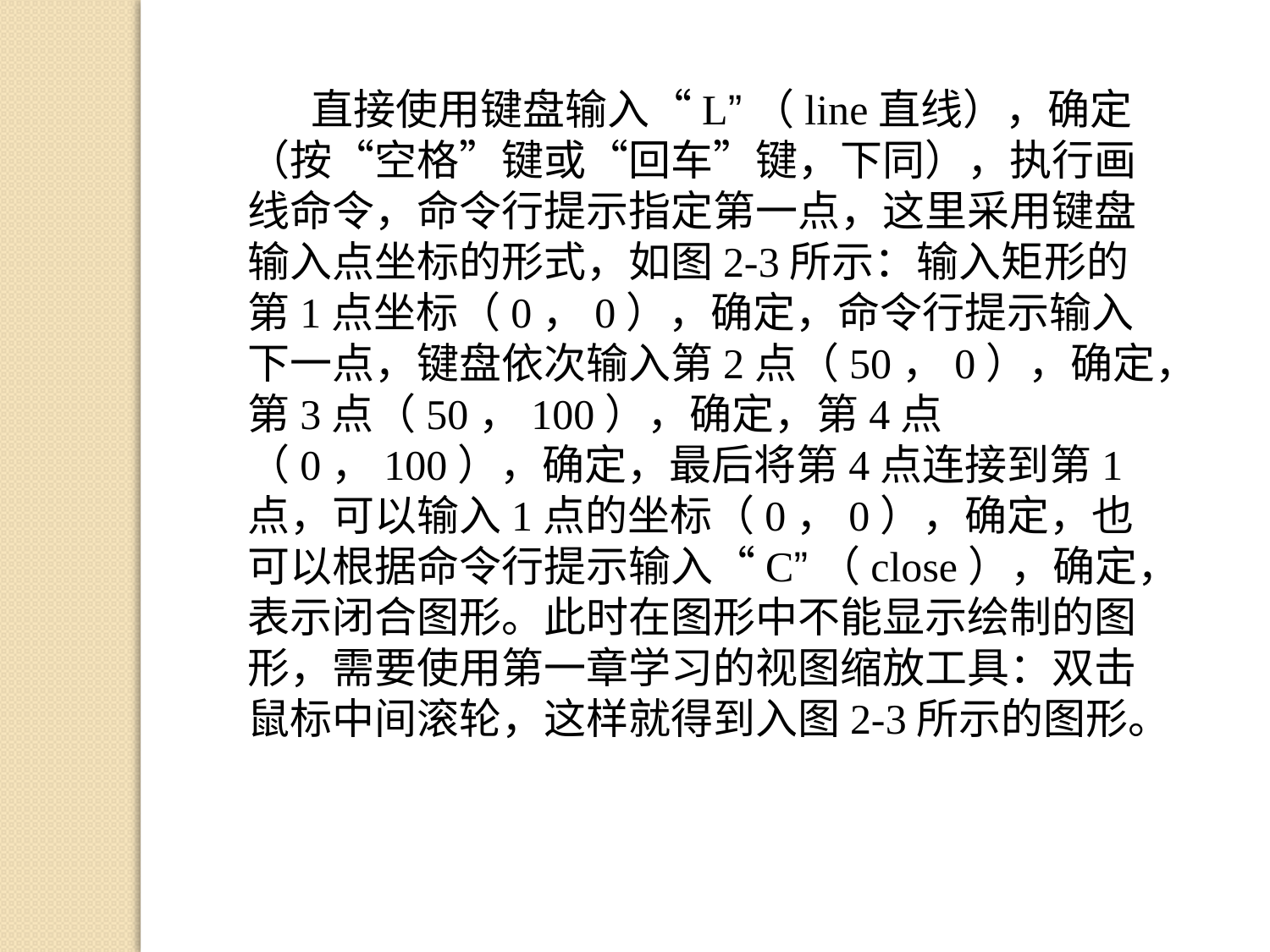

直接使用键盘输入“L”（line直线），确定（按“空格”键或“回车”键，下同），执行画线命令，命令行提示指定第一点，这里采用键盘输入点坐标的形式，如图2-3所示：输入矩形的第1点坐标（0，0），确定，命令行提示输入下一点，键盘依次输入第2点（50，0），确定，第3点（50，100），确定，第4点（0，100），确定，最后将第4点连接到第1点，可以输入1点的坐标（0，0），确定，也可以根据命令行提示输入“C”（close），确定，表示闭合图形。此时在图形中不能显示绘制的图形，需要使用第一章学习的视图缩放工具：双击鼠标中间滚轮，这样就得到入图2-3所示的图形。